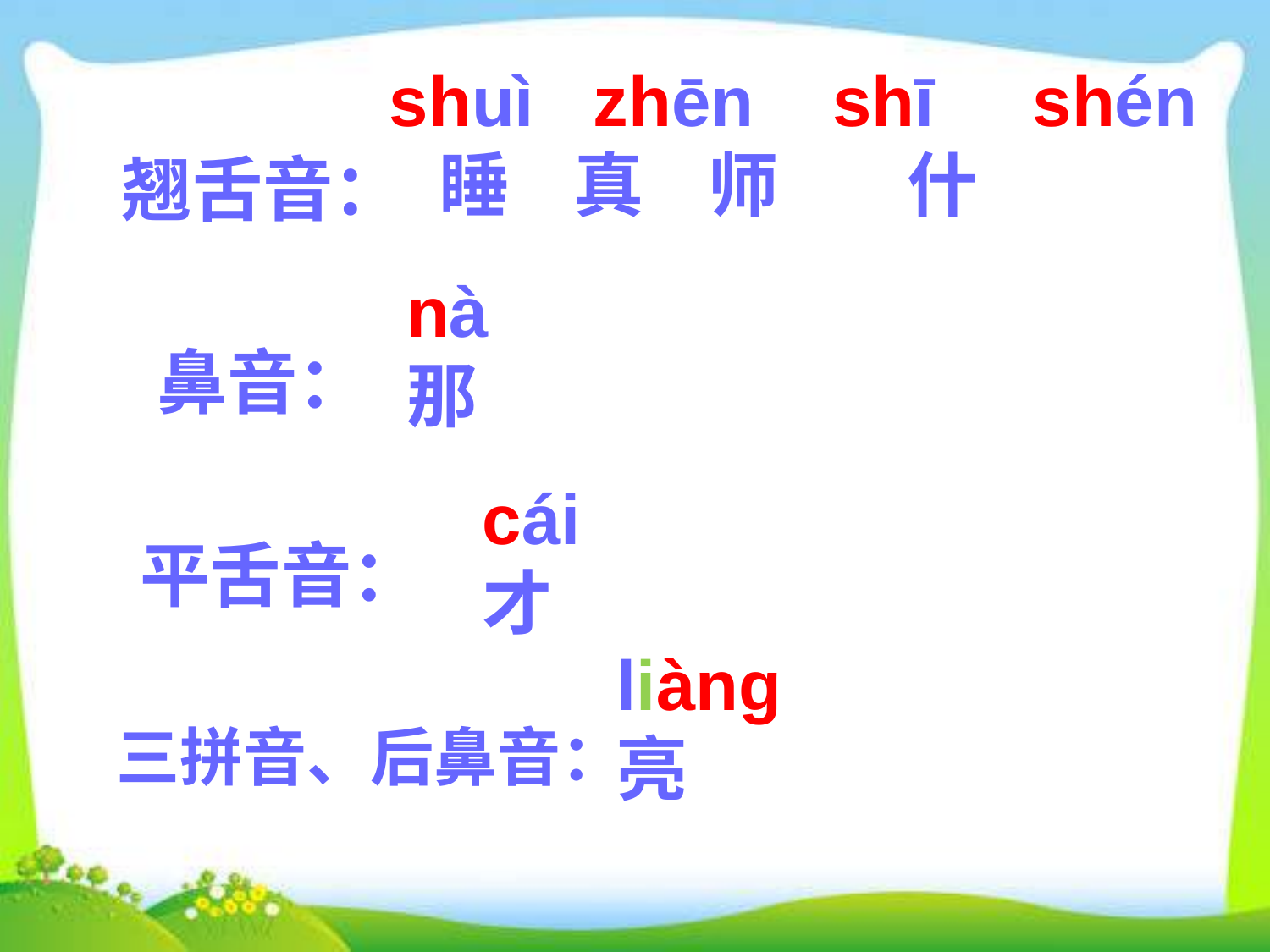

shuì   zhēn    shī     shén
  睡    真    师        什
翘舌音：
nà
那
     鼻音：
cái
才
    平舌音：

liàng
亮
    三拼音、后鼻音：